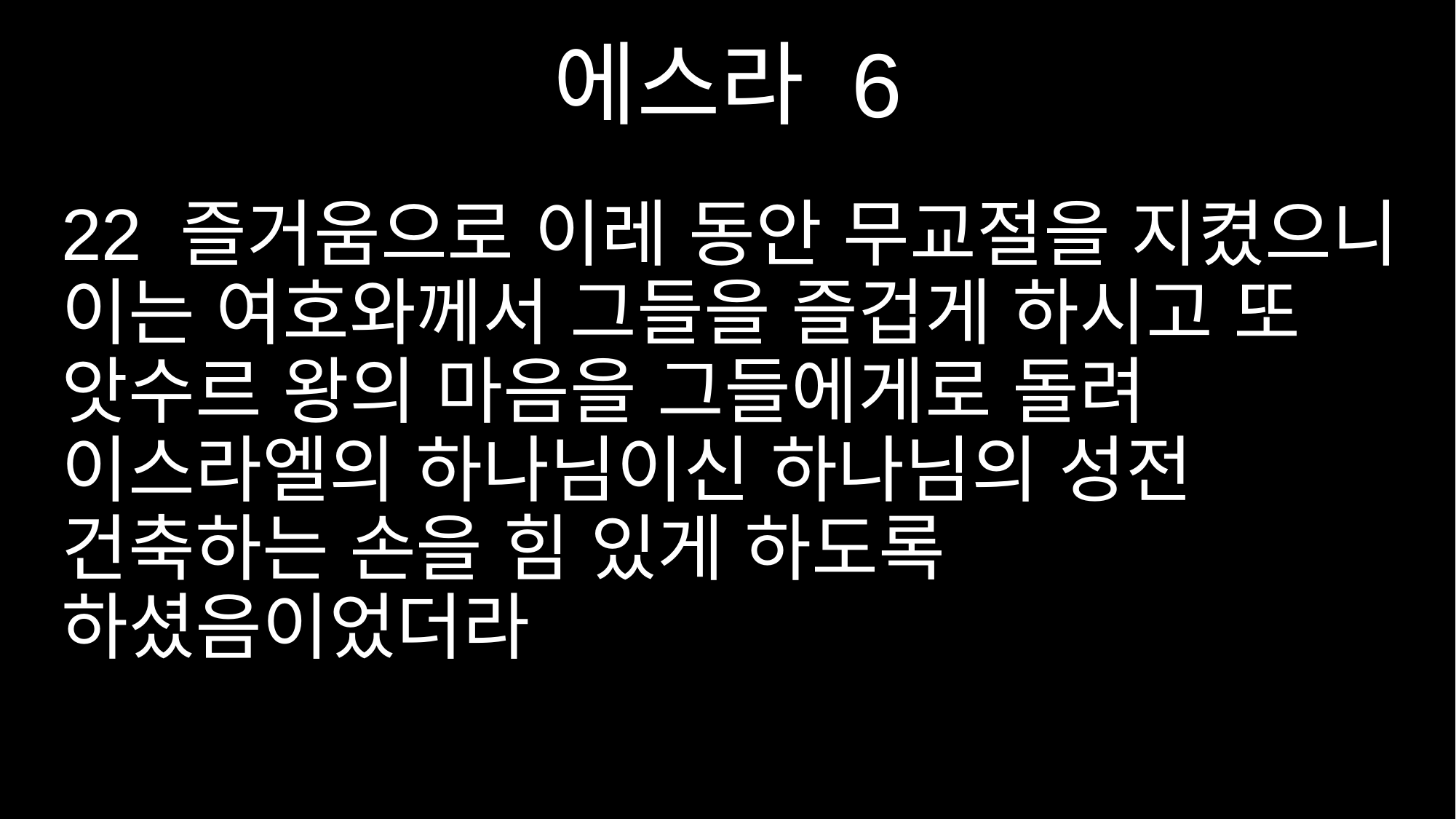

에스라 6
22 즐거움으로 이레 동안 무교절을 지켰으니 이는 여호와께서 그들을 즐겁게 하시고 또 앗수르 왕의 마음을 그들에게로 돌려 이스라엘의 하나님이신 하나님의 성전 건축하는 손을 힘 있게 하도록 하셨음이었더라